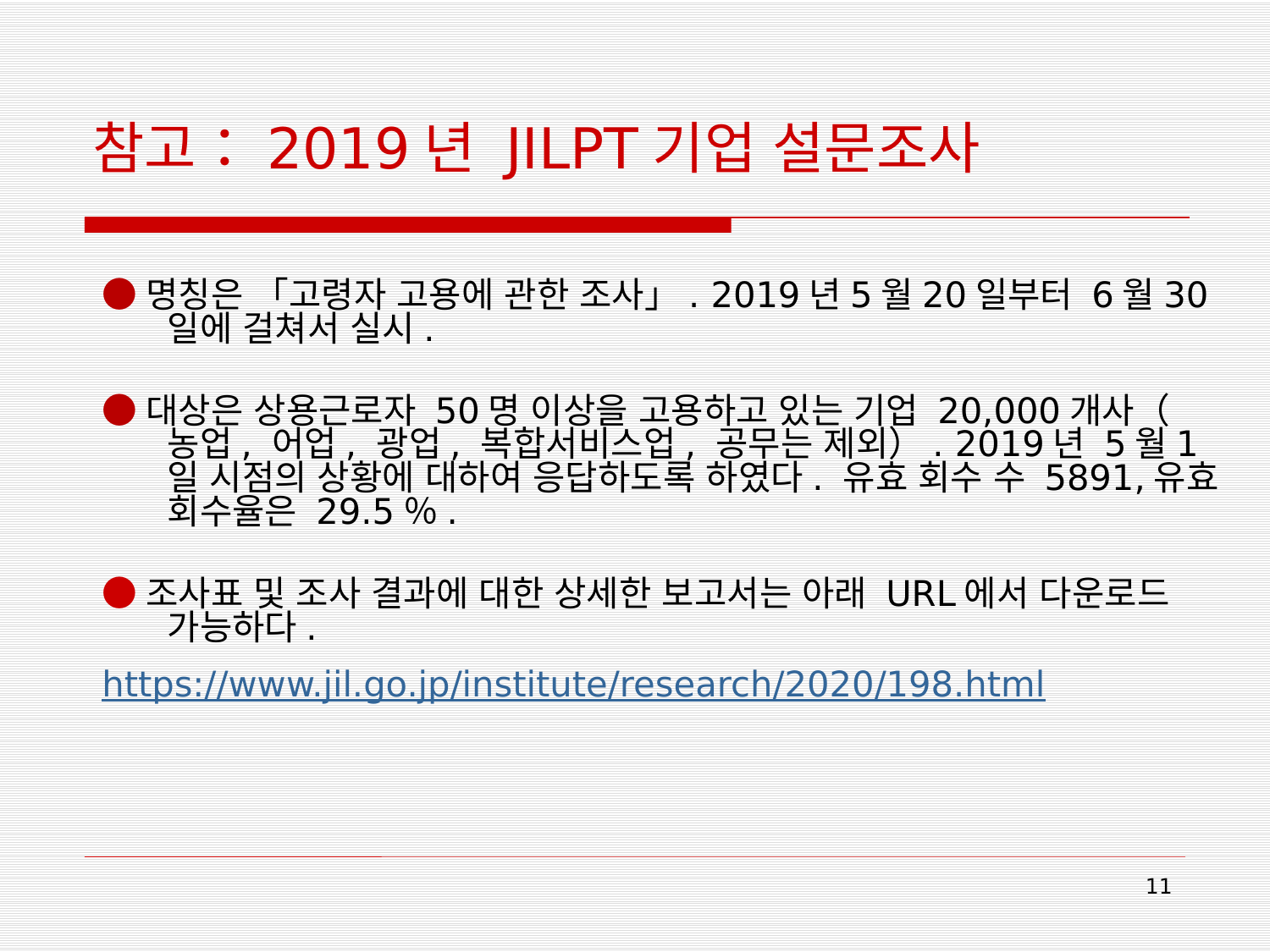

# 참고：2019년 JILPT기업 설문조사

●명칭은 「고령자 고용에 관한 조사」. 2019년5월20일부터 6월30일에 걸쳐서 실시.

●대상은 상용근로자 50명 이상을 고용하고 있는 기업 20,000개사（농업, 어업, 광업, 복합서비스업, 공무는 제외）. 2019년 5월1일 시점의 상황에 대하여 응답하도록 하였다. 유효 회수 수 5891,유효 회수율은 29.5％.

●조사표 및 조사 결과에 대한 상세한 보고서는 아래 URL에서 다운로드 가능하다.

https://www.jil.go.jp/institute/research/2020/198.html

11